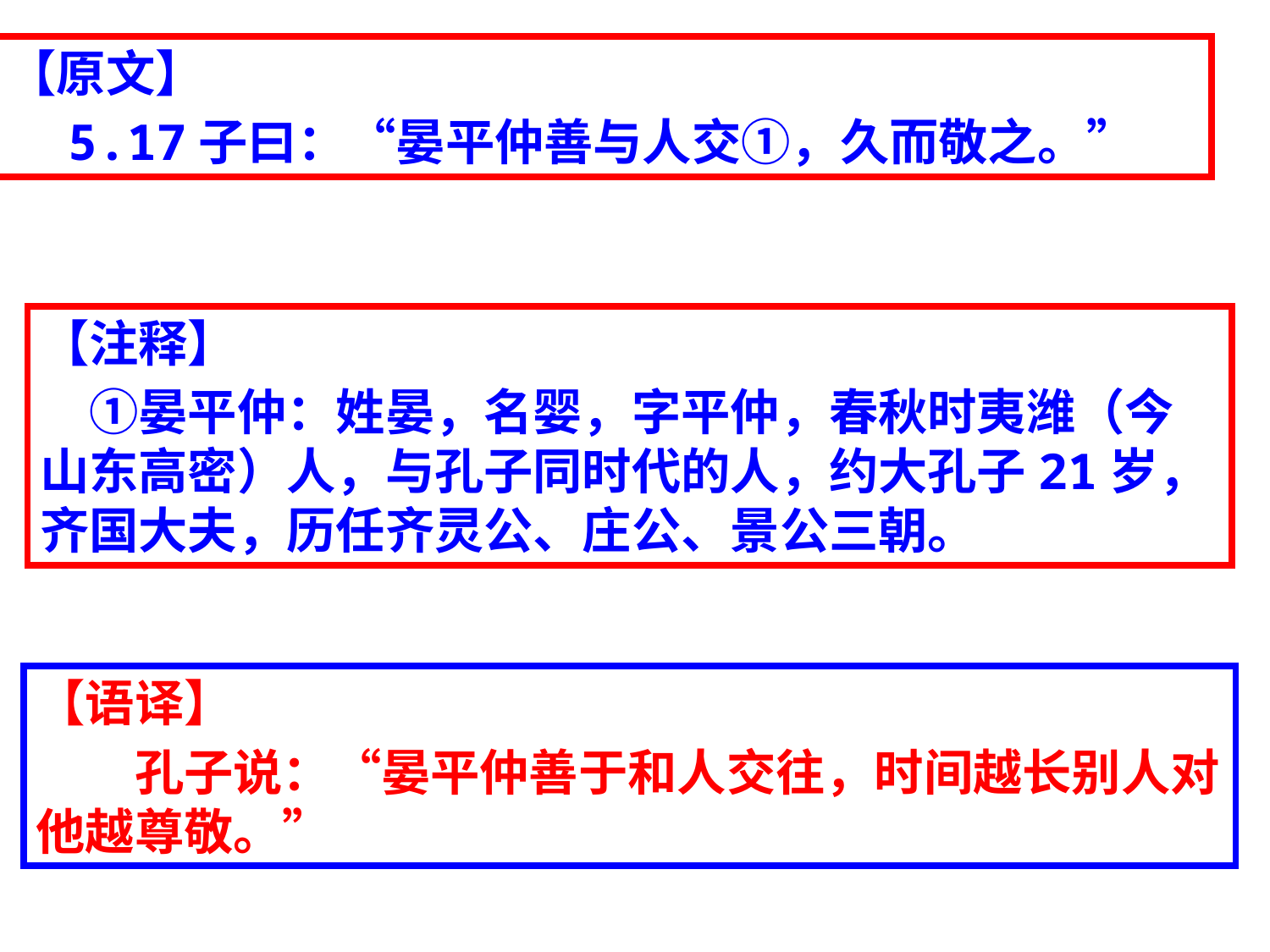

【原文】
　5.17子曰：“晏平仲善与人交①，久而敬之。”
【注释】
　①晏平仲：姓晏，名婴，字平仲，春秋时夷潍（今山东高密）人，与孔子同时代的人，约大孔子21岁，齐国大夫，历任齐灵公、庄公、景公三朝。
【语译】
　　孔子说：“晏平仲善于和人交往，时间越长别人对他越尊敬。”